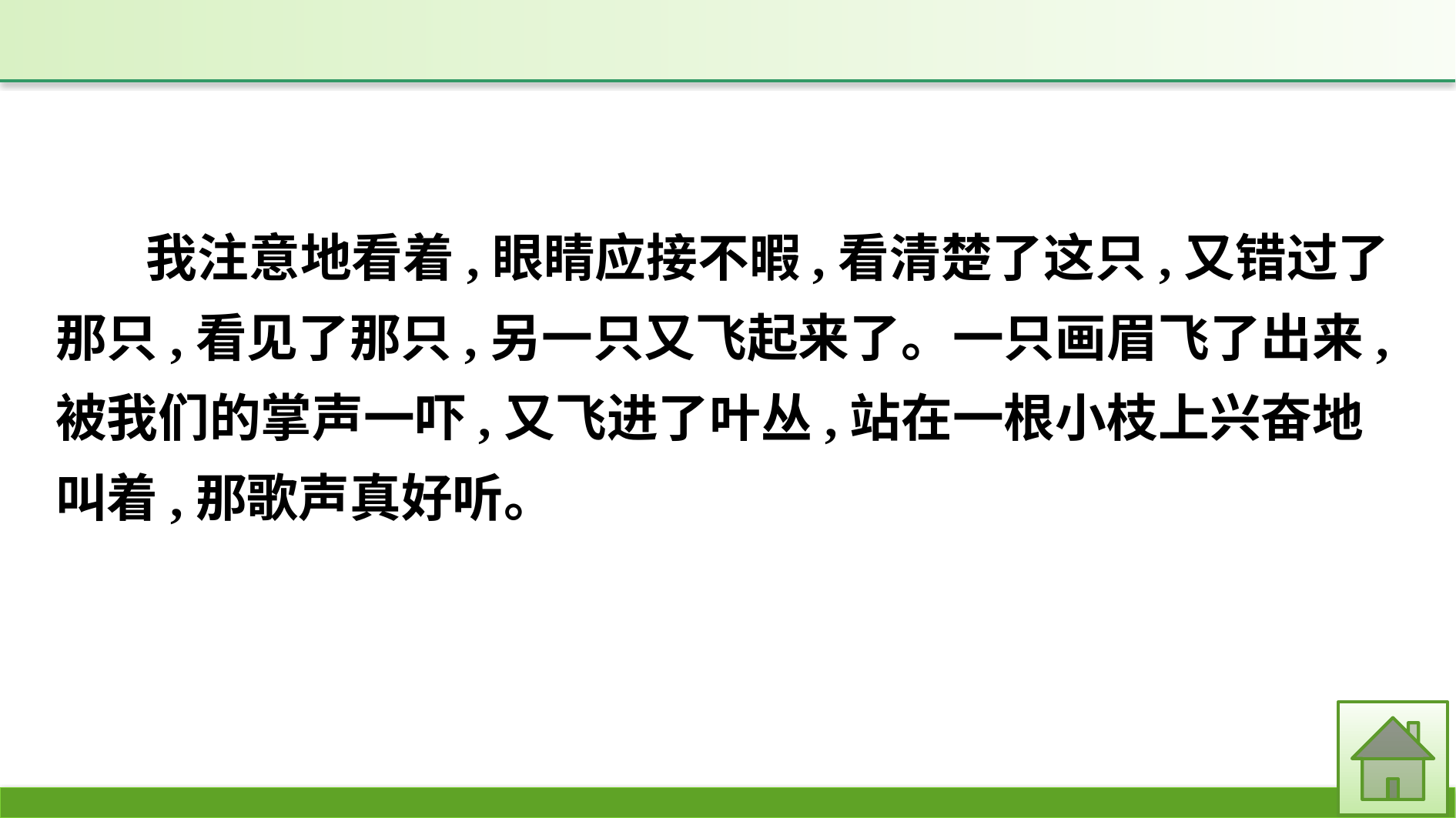

我注意地看着,眼睛应接不暇,看清楚了这只,又错过了那只,看见了那只,另一只又飞起来了。一只画眉飞了出来,被我们的掌声一吓,又飞进了叶丛,站在一根小枝上兴奋地叫着,那歌声真好听。